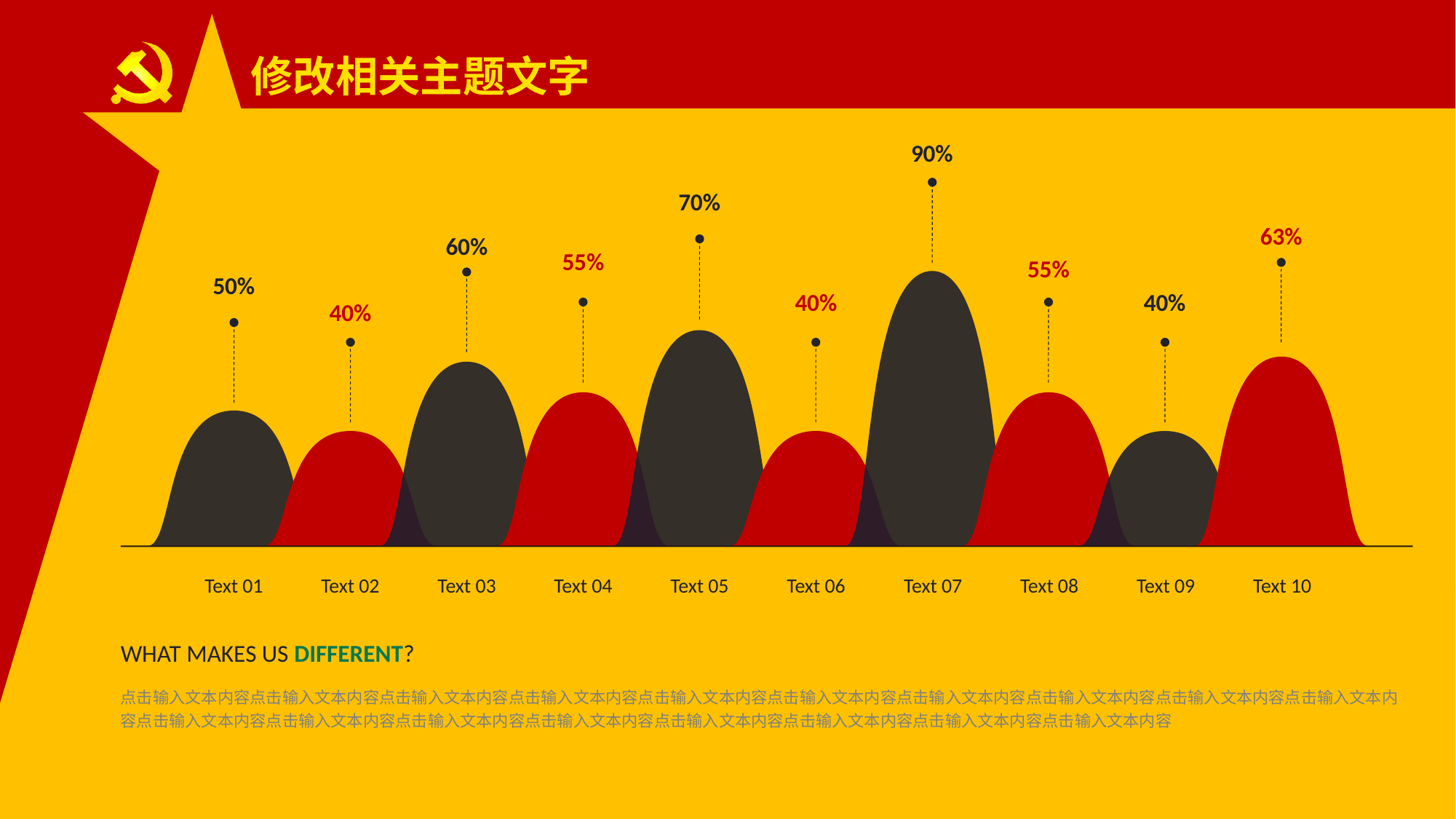

修改相关主题文字
90%
70%

63%
60%

55%
55%

50%

40%
40%
40%

Text 01
Text 02
Text 03
Text 04
Text 05
Text 06
Text 07
Text 08
Text 09
Text 10
WHAT MAKES US DIFFERENT?
点击输入文本内容点击输入文本内容点击输入文本内容点击输入文本内容点击输入文本内容点击输入文本内容点击输入文本内容点击输入文本内容点击输入文本内容点击输入文本内容点击输入文本内容点击输入文本内容点击输入文本内容点击输入文本内容点击输入文本内容点击输入文本内容点击输入文本内容点击输入文本内容